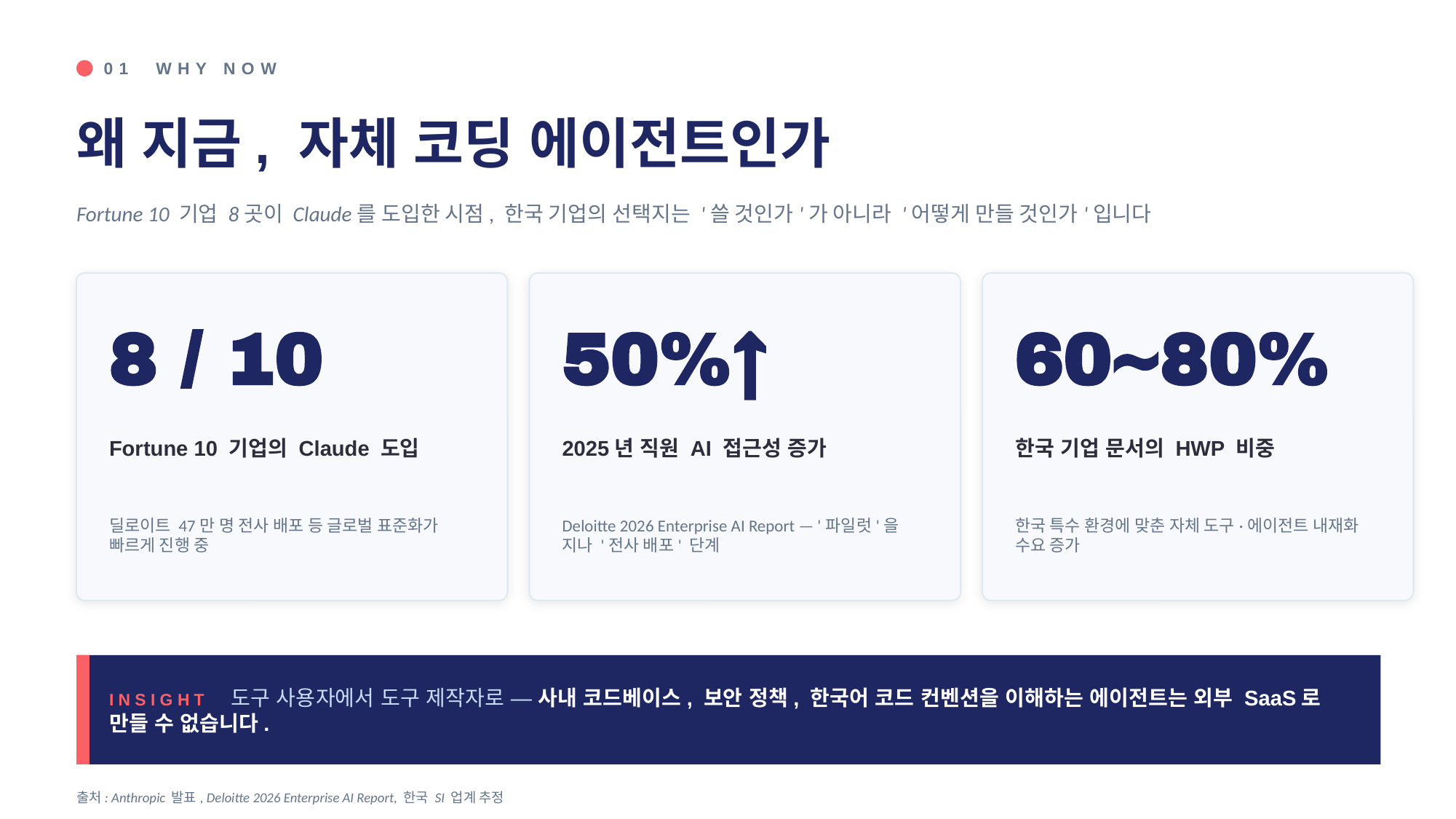

01  WHY NOW

왜 지금, 자체 코딩 에이전트인가
Fortune 10 기업 8곳이 Claude를 도입한 시점, 한국 기업의 선택지는 '쓸 것인가'가 아니라 '어떻게 만들 것인가'입니다

8 / 10
50%↑
60~80%
Fortune 10 기업의 Claude 도입
2025년 직원 AI 접근성 증가
한국 기업 문서의 HWP 비중
딜로이트 47만 명 전사 배포 등 글로벌 표준화가 빠르게 진행 중
Deloitte 2026 Enterprise AI Report — '파일럿'을 지나 '전사 배포' 단계
한국 특수 환경에 맞춘 자체 도구·에이전트 내재화 수요 증가

INSIGHT  도구 사용자에서 도구 제작자로 — 사내 코드베이스, 보안 정책, 한국어 코드 컨벤션을 이해하는 에이전트는 외부 SaaS로 만들 수 없습니다.
출처: Anthropic 발표, Deloitte 2026 Enterprise AI Report, 한국 SI 업계 추정